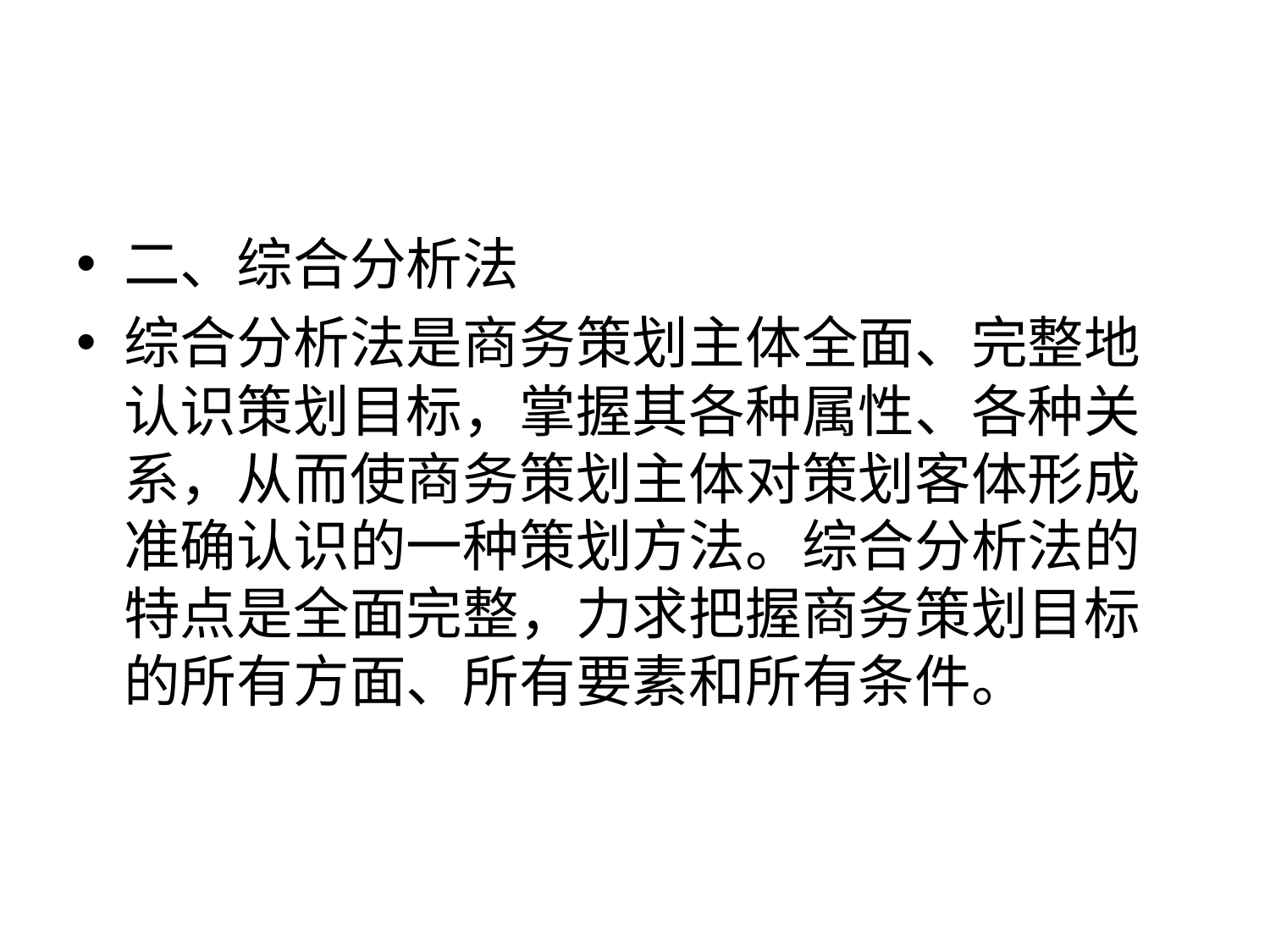

#
二、综合分析法
综合分析法是商务策划主体全面、完整地认识策划目标，掌握其各种属性、各种关系，从而使商务策划主体对策划客体形成准确认识的一种策划方法。综合分析法的特点是全面完整，力求把握商务策划目标的所有方面、所有要素和所有条件。